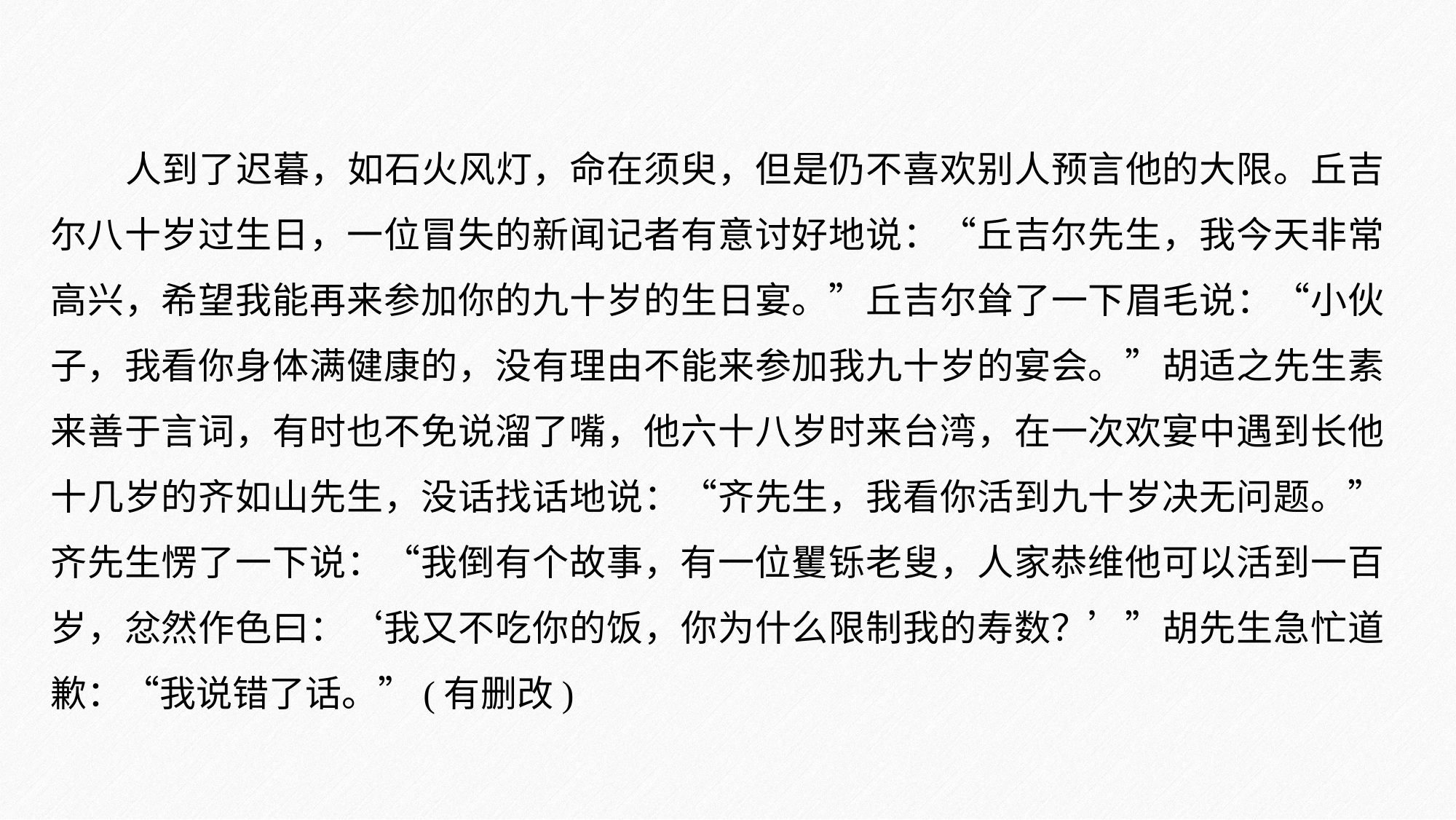

人到了迟暮，如石火风灯，命在须臾，但是仍不喜欢别人预言他的大限。丘吉尔八十岁过生日，一位冒失的新闻记者有意讨好地说：“丘吉尔先生，我今天非常高兴，希望我能再来参加你的九十岁的生日宴。”丘吉尔耸了一下眉毛说：“小伙子，我看你身体满健康的，没有理由不能来参加我九十岁的宴会。”胡适之先生素来善于言词，有时也不免说溜了嘴，他六十八岁时来台湾，在一次欢宴中遇到长他十几岁的齐如山先生，没话找话地说：“齐先生，我看你活到九十岁决无问题。”齐先生愣了一下说：“我倒有个故事，有一位矍铄老叟，人家恭维他可以活到一百岁，忿然作色曰：‘我又不吃你的饭，你为什么限制我的寿数？’”胡先生急忙道歉：“我说错了话。”(有删改)